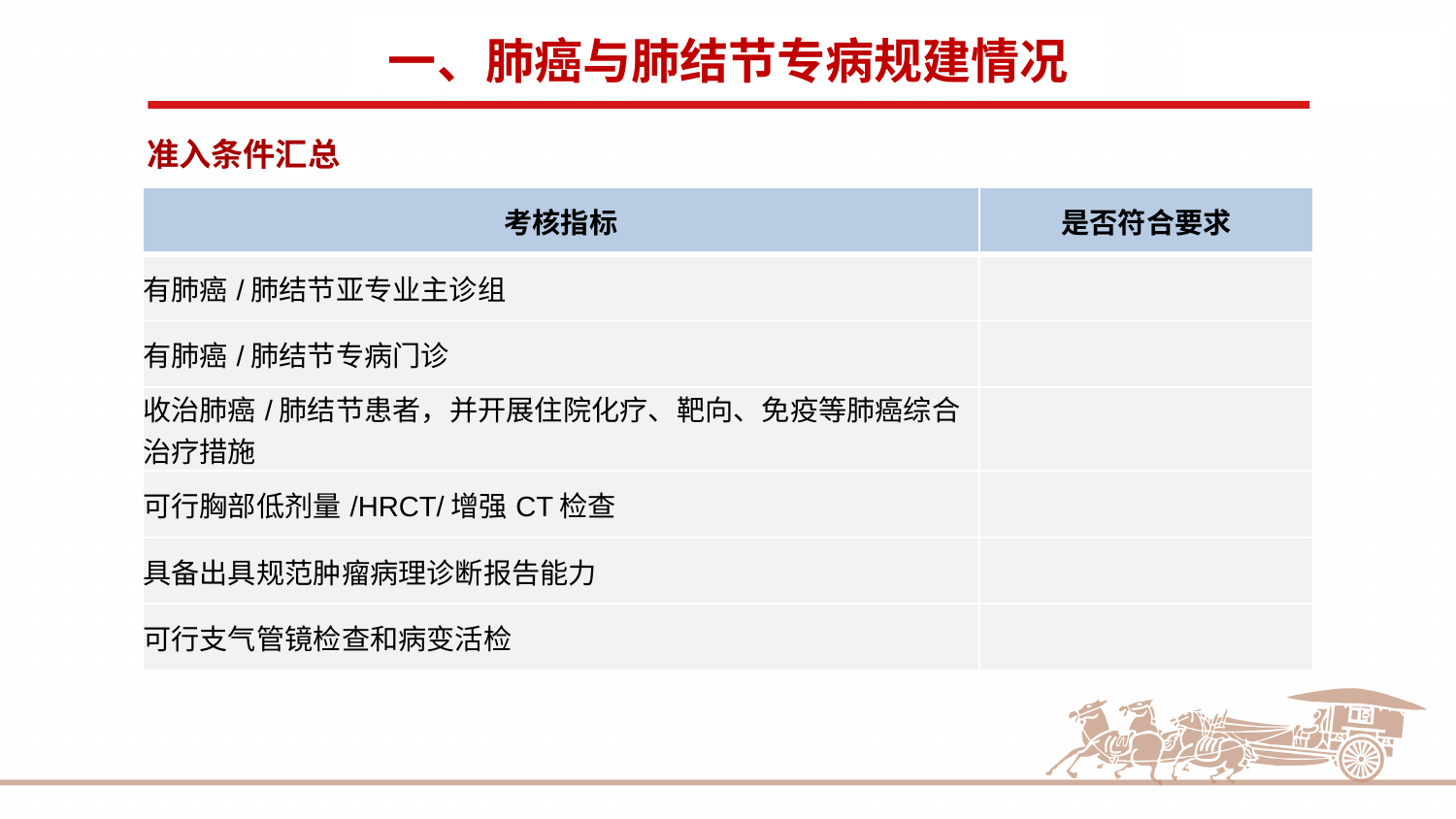

一、肺癌与肺结节专病规建情况
准入条件汇总
| 考核指标 | 是否符合要求 |
| --- | --- |
| 有肺癌/肺结节亚专业主诊组 |  |
| 有肺癌/肺结节专病门诊 |  |
| 收治肺癌/肺结节患者，并开展住院化疗、靶向、免疫等肺癌综合治疗措施 |  |
| 可行胸部低剂量/HRCT/增强CT检查 |  |
| 具备出具规范肿瘤病理诊断报告能力 |  |
| 可行支气管镜检查和病变活检 |  |